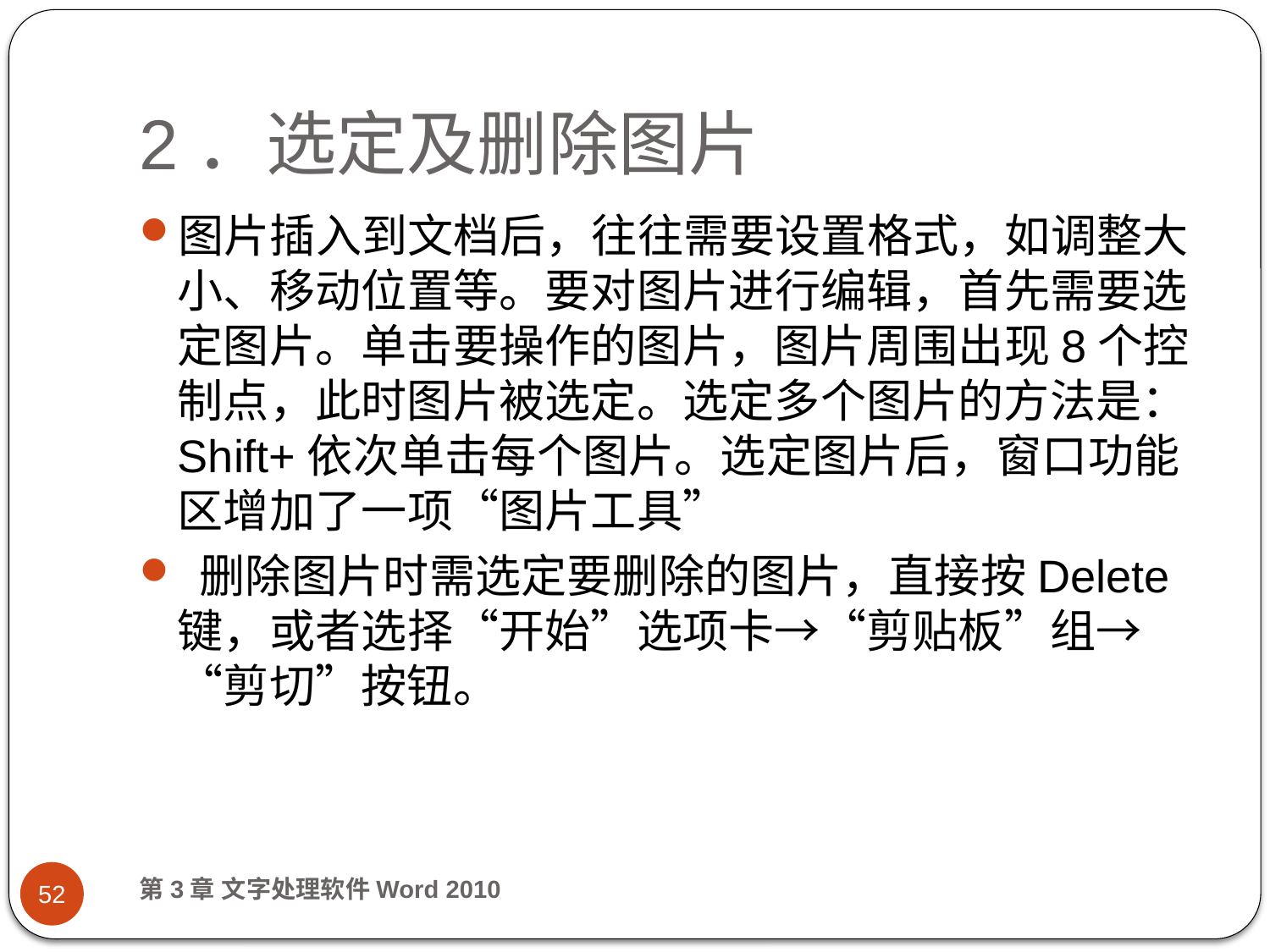

# 2．选定及删除图片
图片插入到文档后，往往需要设置格式，如调整大小、移动位置等。要对图片进行编辑，首先需要选定图片。单击要操作的图片，图片周围出现8个控制点，此时图片被选定。选定多个图片的方法是：Shift+依次单击每个图片。选定图片后，窗口功能区增加了一项“图片工具”
 删除图片时需选定要删除的图片，直接按Delete键，或者选择“开始”选项卡→“剪贴板”组→“剪切”按钮。

第3章 文字处理软件Word 2010
52